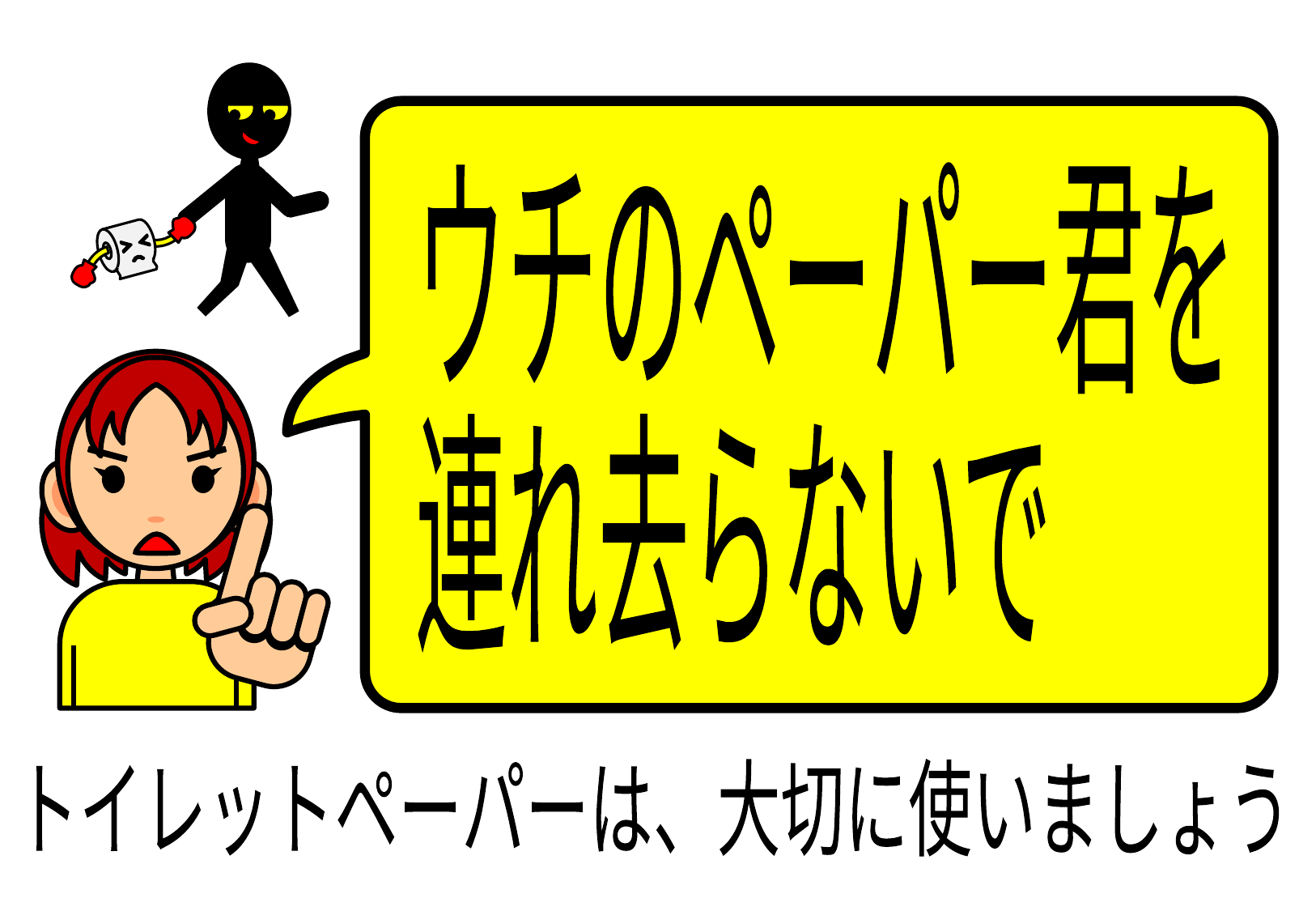

ウチのペーパー君を
連れ去らないで

トイレットペーパーは、大切に使いましょう